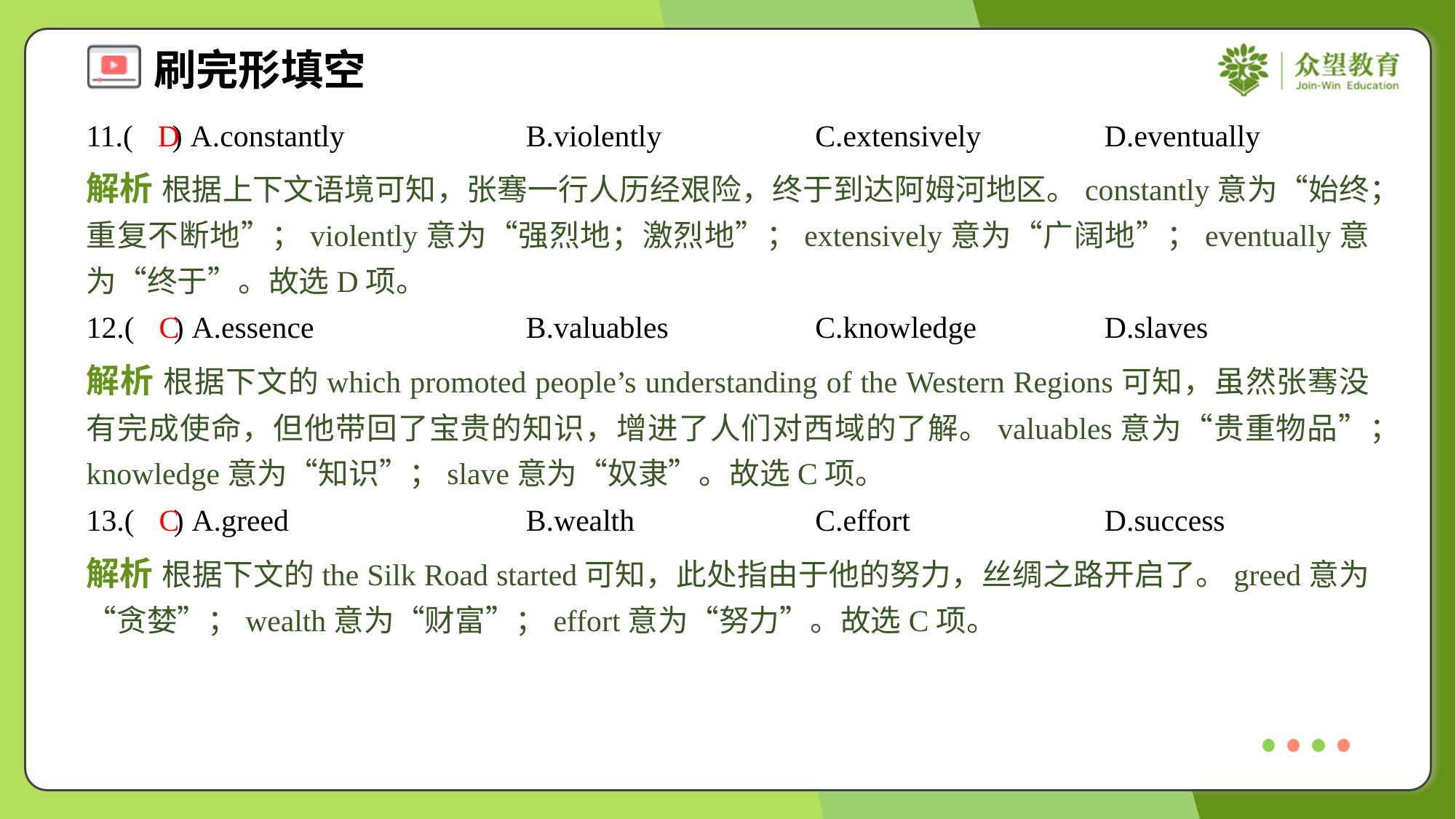

11.(     ) A.constantly	B.violently	C.extensively	D.eventually
D
解析 根据上下文语境可知，张骞一行人历经艰险，终于到达阿姆河地区。constantly意为“始终；重复不断地”；violently意为“强烈地；激烈地”；extensively意为“广阔地”；eventually意为“终于”。故选D项。
12.(     ) A.essence	B.valuables	C.knowledge	D.slaves
C
解析 根据下文的which promoted people’s understanding of the Western Regions可知，虽然张骞没有完成使命，但他带回了宝贵的知识，增进了人们对西域的了解。valuables意为“贵重物品”；knowledge意为“知识”；slave意为“奴隶”。故选C项。
13.(     ) A.greed	B.wealth	C.effort	D.success
C
解析 根据下文的the Silk Road started可知，此处指由于他的努力，丝绸之路开启了。greed意为“贪婪”；wealth意为“财富”；effort意为“努力”。故选C项。